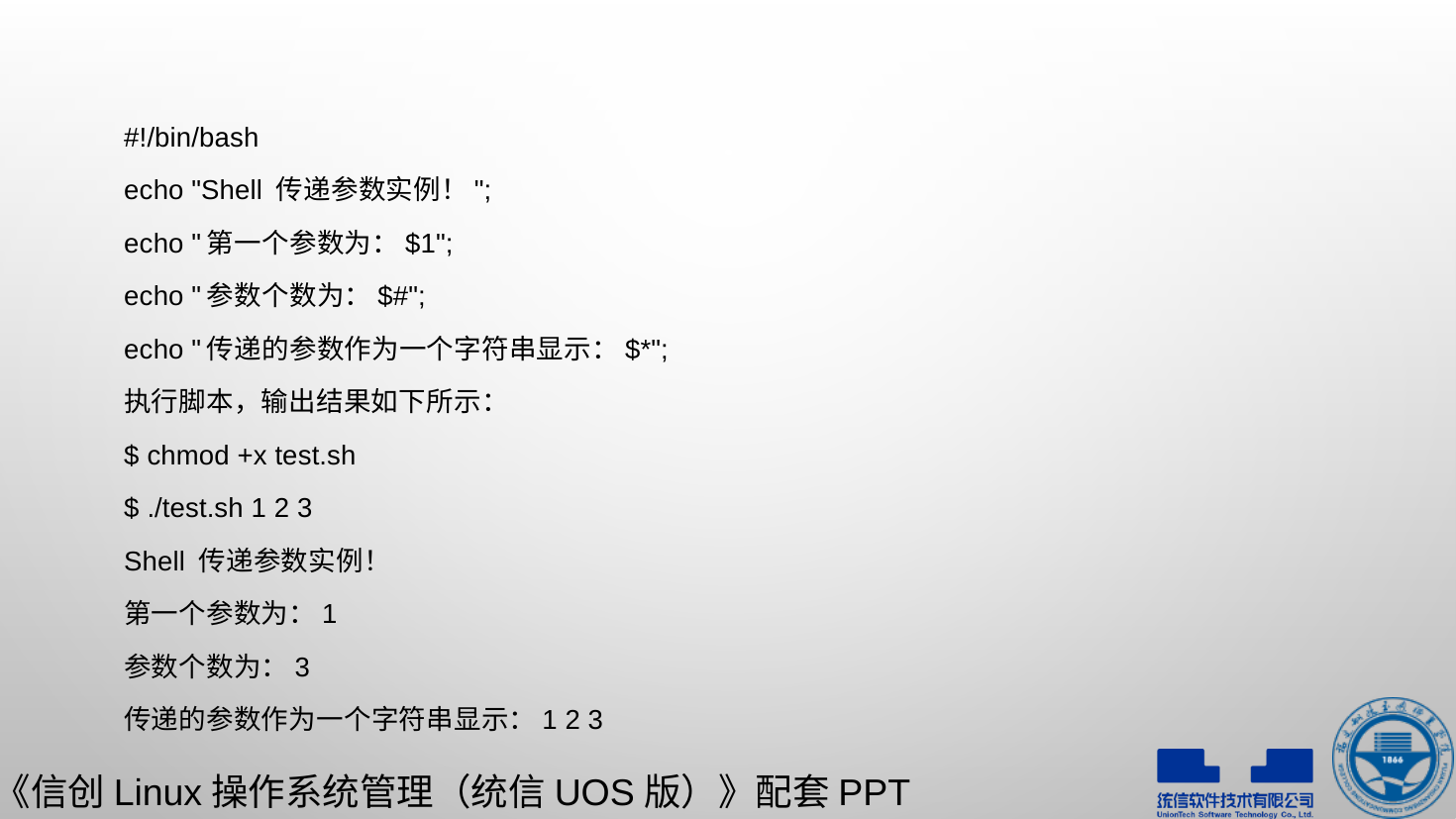

#!/bin/bash
echo "Shell 传递参数实例！";
echo "第一个参数为：$1";
echo "参数个数为：$#";
echo "传递的参数作为一个字符串显示：$*";
执行脚本，输出结果如下所示：
$ chmod +x test.sh
$ ./test.sh 1 2 3
Shell 传递参数实例！
第一个参数为：1
参数个数为：3
传递的参数作为一个字符串显示：1 2 3